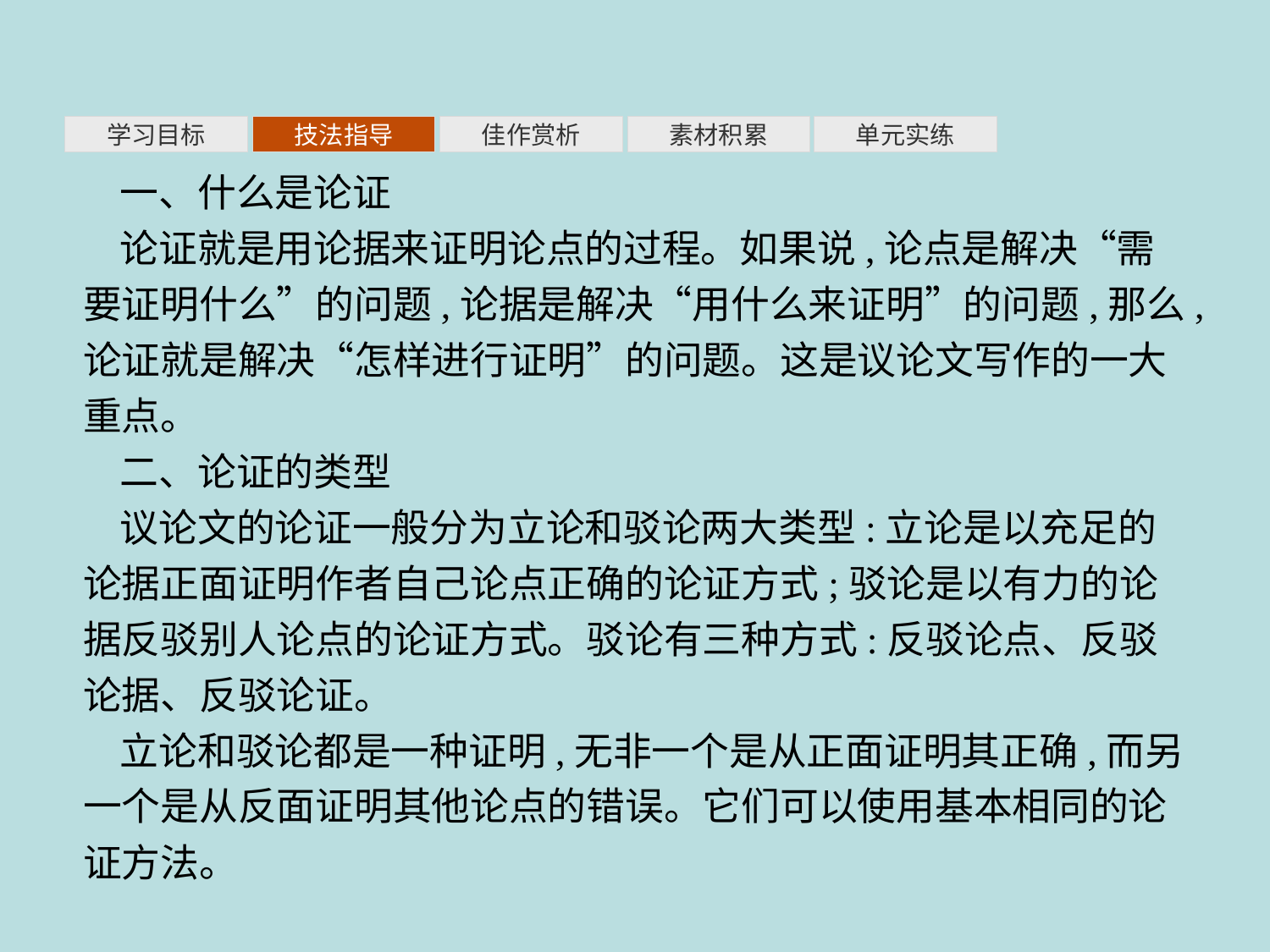

素材积累
学习目标
技法指导
佳作赏析
单元实练
一、什么是论证
论证就是用论据来证明论点的过程。如果说,论点是解决“需要证明什么”的问题,论据是解决“用什么来证明”的问题,那么,论证就是解决“怎样进行证明”的问题。这是议论文写作的一大重点。
二、论证的类型
议论文的论证一般分为立论和驳论两大类型:立论是以充足的论据正面证明作者自己论点正确的论证方式;驳论是以有力的论据反驳别人论点的论证方式。驳论有三种方式:反驳论点、反驳论据、反驳论证。
立论和驳论都是一种证明,无非一个是从正面证明其正确,而另一个是从反面证明其他论点的错误。它们可以使用基本相同的论证方法。